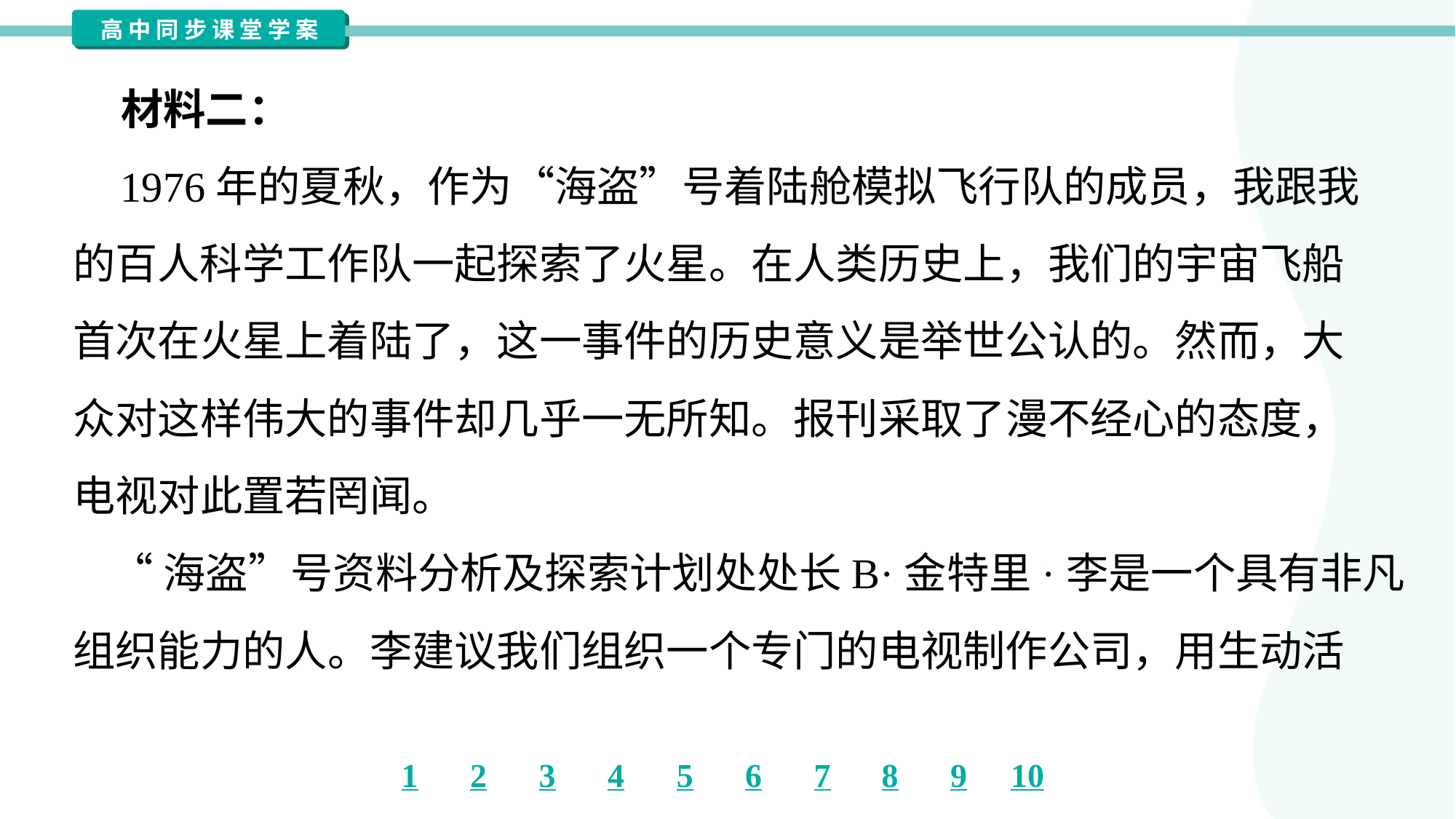

材料二：
    1976年的夏秋，作为“海盗”号着陆舱模拟飞行队的成员，我跟我
的百人科学工作队一起探索了火星。在人类历史上，我们的宇宙飞船
首次在火星上着陆了，这一事件的历史意义是举世公认的。然而，大
众对这样伟大的事件却几乎一无所知。报刊采取了漫不经心的态度，
电视对此置若罔闻。
    “海盗”号资料分析及探索计划处处长B·金特里·李是一个具有非凡
组织能力的人。李建议我们组织一个专门的电视制作公司，用生动活